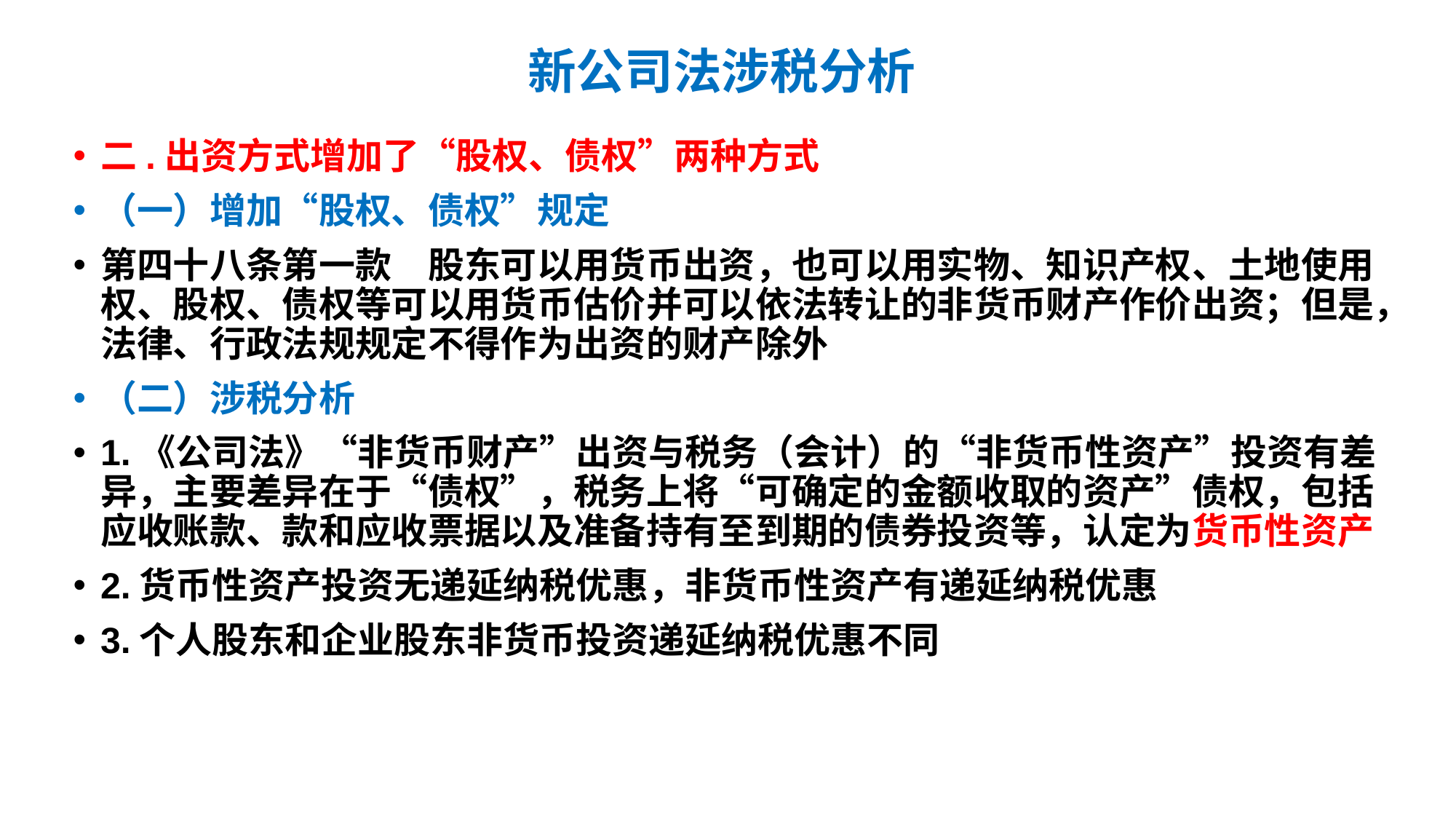

# 新公司法涉税分析
二.出资方式增加了“股权、债权”两种方式
（一）增加“股权、债权”规定
第四十八条第一款　股东可以用货币出资，也可以用实物、知识产权、土地使用权、股权、债权等可以用货币估价并可以依法转让的非货币财产作价出资；但是，法律、行政法规规定不得作为出资的财产除外
（二）涉税分析
1.《公司法》“非货币财产”出资与税务（会计）的“非货币性资产”投资有差异，主要差异在于“债权”，税务上将“可确定的金额收取的资产”债权，包括应收账款、款和应收票据以及准备持有至到期的债券投资等，认定为货币性资产
2.货币性资产投资无递延纳税优惠，非货币性资产有递延纳税优惠
3.个人股东和企业股东非货币投资递延纳税优惠不同